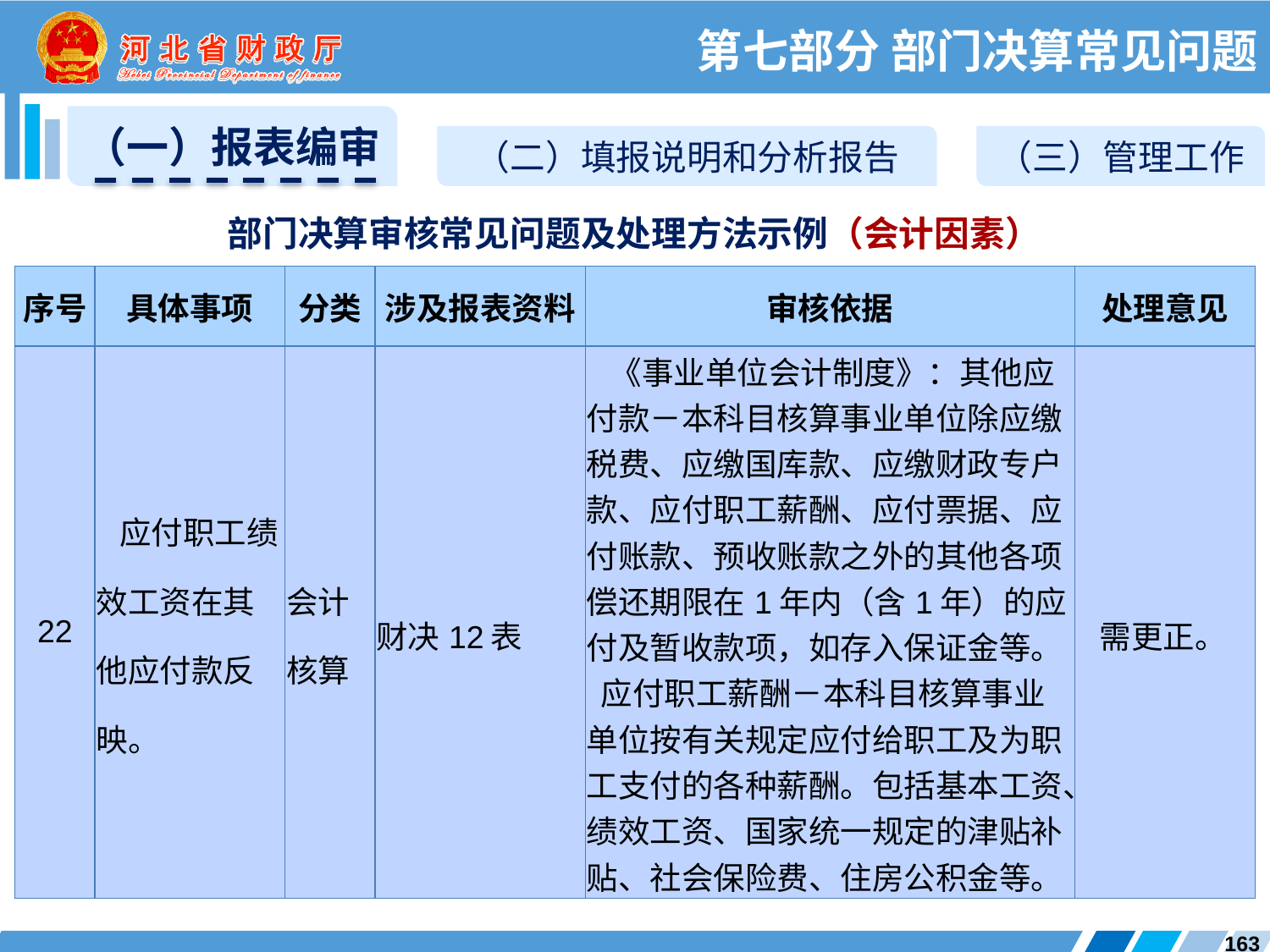

第七部分 部门决算常见问题
（一）报表编审
（二）填报说明和分析报告
（三）管理工作
部门决算审核常见问题及处理方法示例（会计因素）
| 序号 | 具体事项 | 分类 | 涉及报表资料 | 审核依据 | 处理意见 |
| --- | --- | --- | --- | --- | --- |
| 22 | 应付职工绩效工资在其他应付款反映。 | 会计核算 | 财决12表 | 《事业单位会计制度》：其他应付款－本科目核算事业单位除应缴税费、应缴国库款、应缴财政专户款、应付职工薪酬、应付票据、应付账款、预收账款之外的其他各项偿还期限在1年内（含1年）的应付及暂收款项，如存入保证金等。 应付职工薪酬－本科目核算事业单位按有关规定应付给职工及为职工支付的各种薪酬。包括基本工资、绩效工资、国家统一规定的津贴补贴、社会保险费、住房公积金等。 | 需更正。 |
163